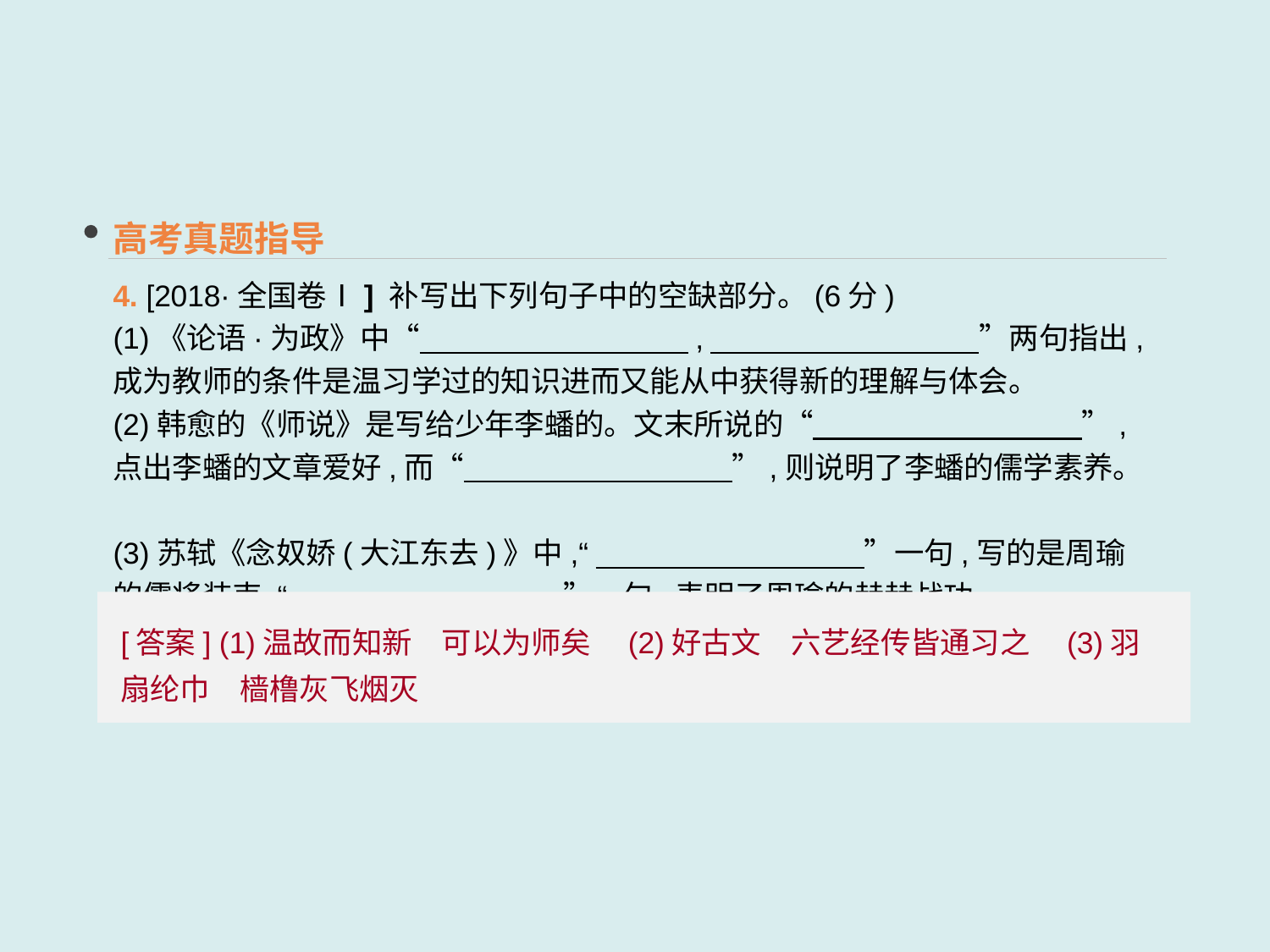

高考真题指导

4. [2018·全国卷Ⅰ] 补写出下列句子中的空缺部分。(6分)
(1)《论语·为政》中“　　　　　　　　　,　　　　　　　　　”两句指出,成为教师的条件是温习学过的知识进而又能从中获得新的理解与体会。
(2)韩愈的《师说》是写给少年李蟠的。文末所说的“　　　　　　　　　”,点出李蟠的文章爱好,而“　　　　　　　　　”,则说明了李蟠的儒学素养。
(3)苏轼《念奴娇(大江东去)》中,“　　　　　　　　　”一句,写的是周瑜的儒将装束,“　　　　　　　　　”一句,表明了周瑜的赫赫战功。

[答案] (1)温故而知新　可以为师矣　(2)好古文　六艺经传皆通习之　(3)羽扇纶巾　樯橹灰飞烟灭